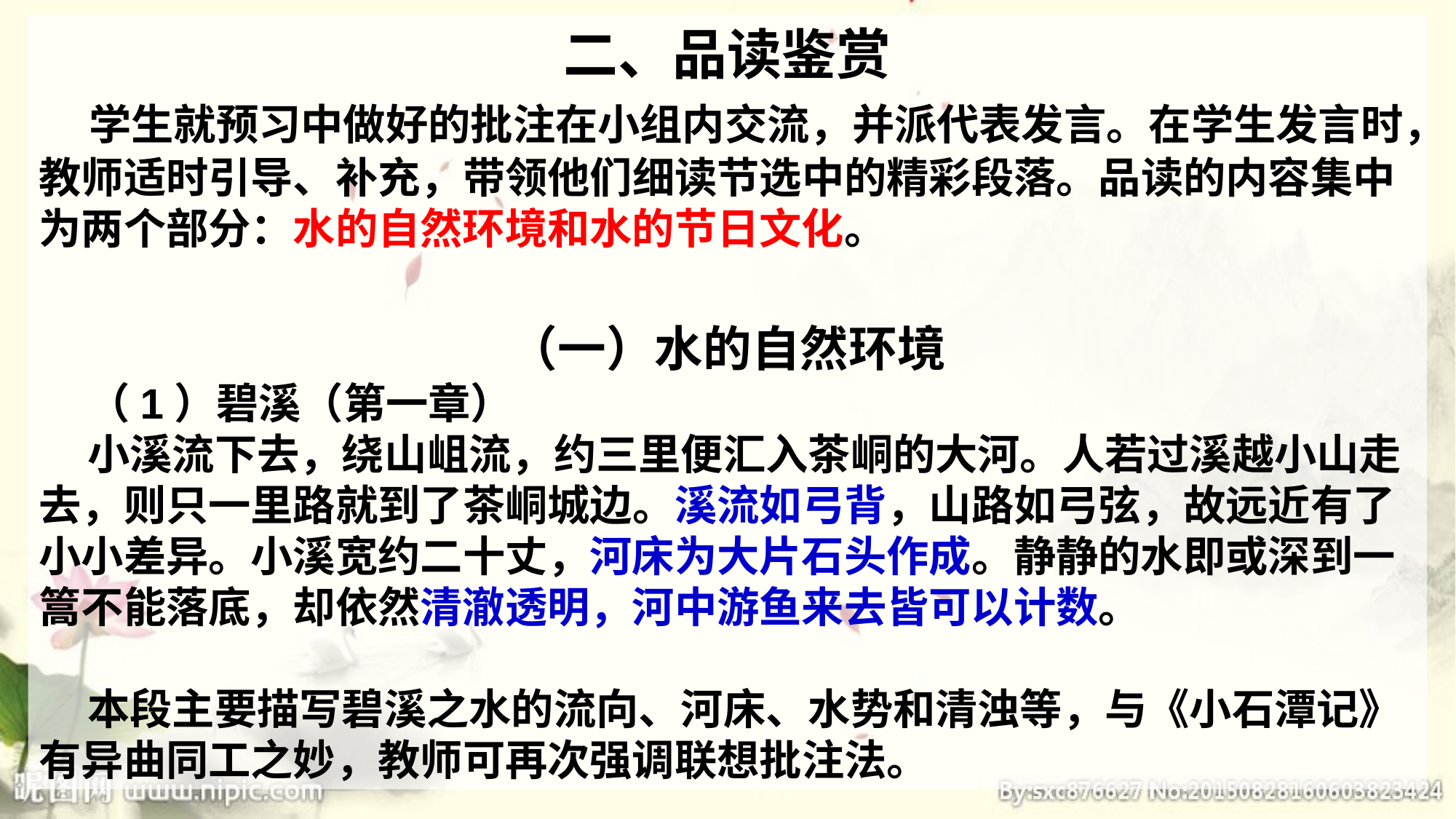

二、品读鉴赏
   学生就预习中做好的批注在小组内交流，并派代表发言。在学生发言时，教师适时引导、补充，带领他们细读节选中的精彩段落。品读的内容集中为两个部分：水的自然环境和水的节日文化。

（一）水的自然环境
    （1）碧溪（第一章）
    小溪流下去，绕山岨流，约三里便汇入茶峒的大河。人若过溪越小山走去，则只一里路就到了茶峒城边。溪流如弓背，山路如弓弦，故远近有了小小差异。小溪宽约二十丈，河床为大片石头作成。静静的水即或深到一篙不能落底，却依然清澈透明，河中游鱼来去皆可以计数。

    本段主要描写碧溪之水的流向、河床、水势和清浊等，与《小石潭记》有异曲同工之妙，教师可再次强调联想批注法。